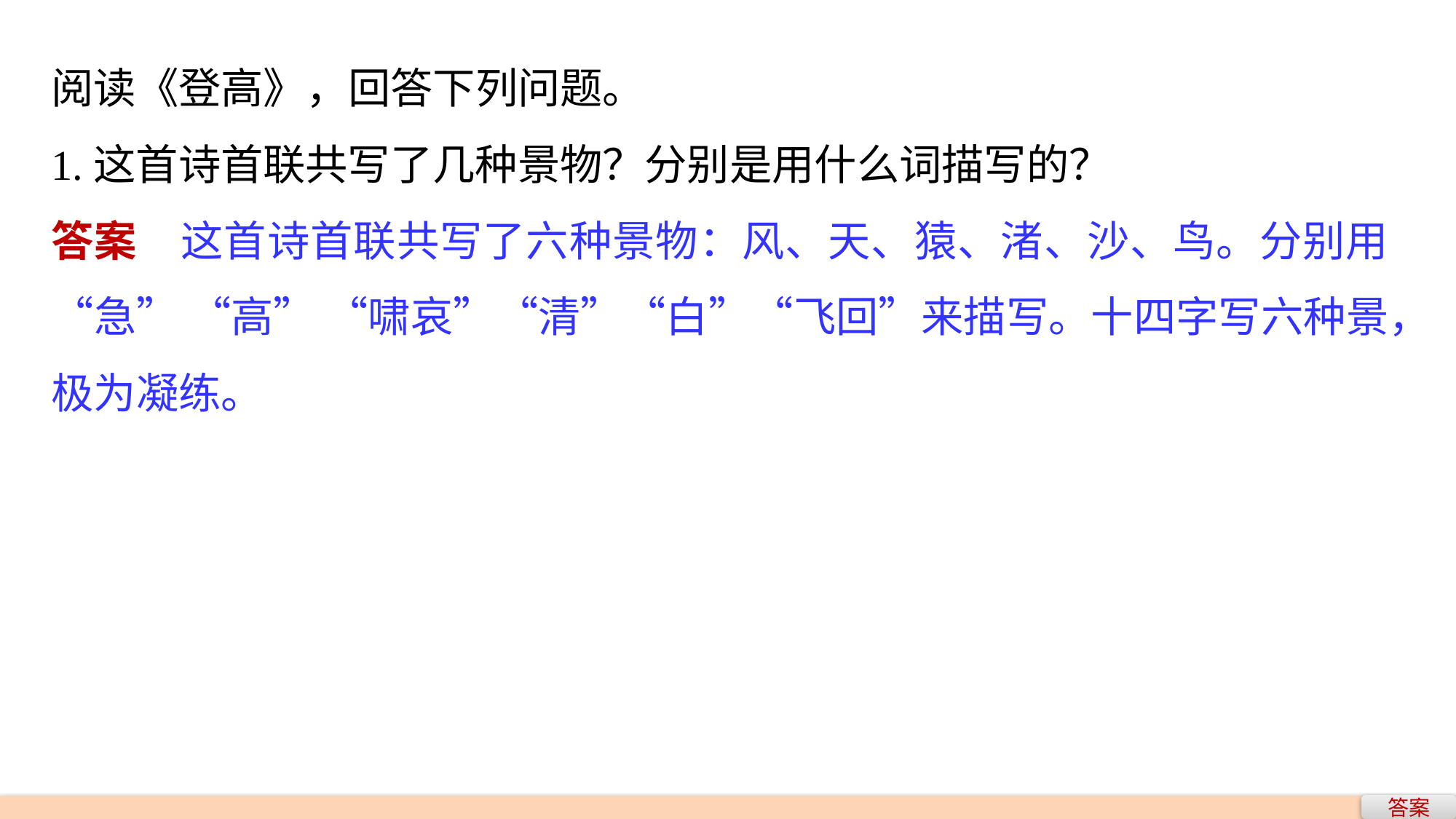

阅读《登高》，回答下列问题。
1.这首诗首联共写了几种景物？分别是用什么词描写的？
答案　这首诗首联共写了六种景物：风、天、猿、渚、沙、鸟。分别用“急” “高” “啸哀”“清”“白”“飞回”来描写。十四字写六种景，极为凝练。
答案